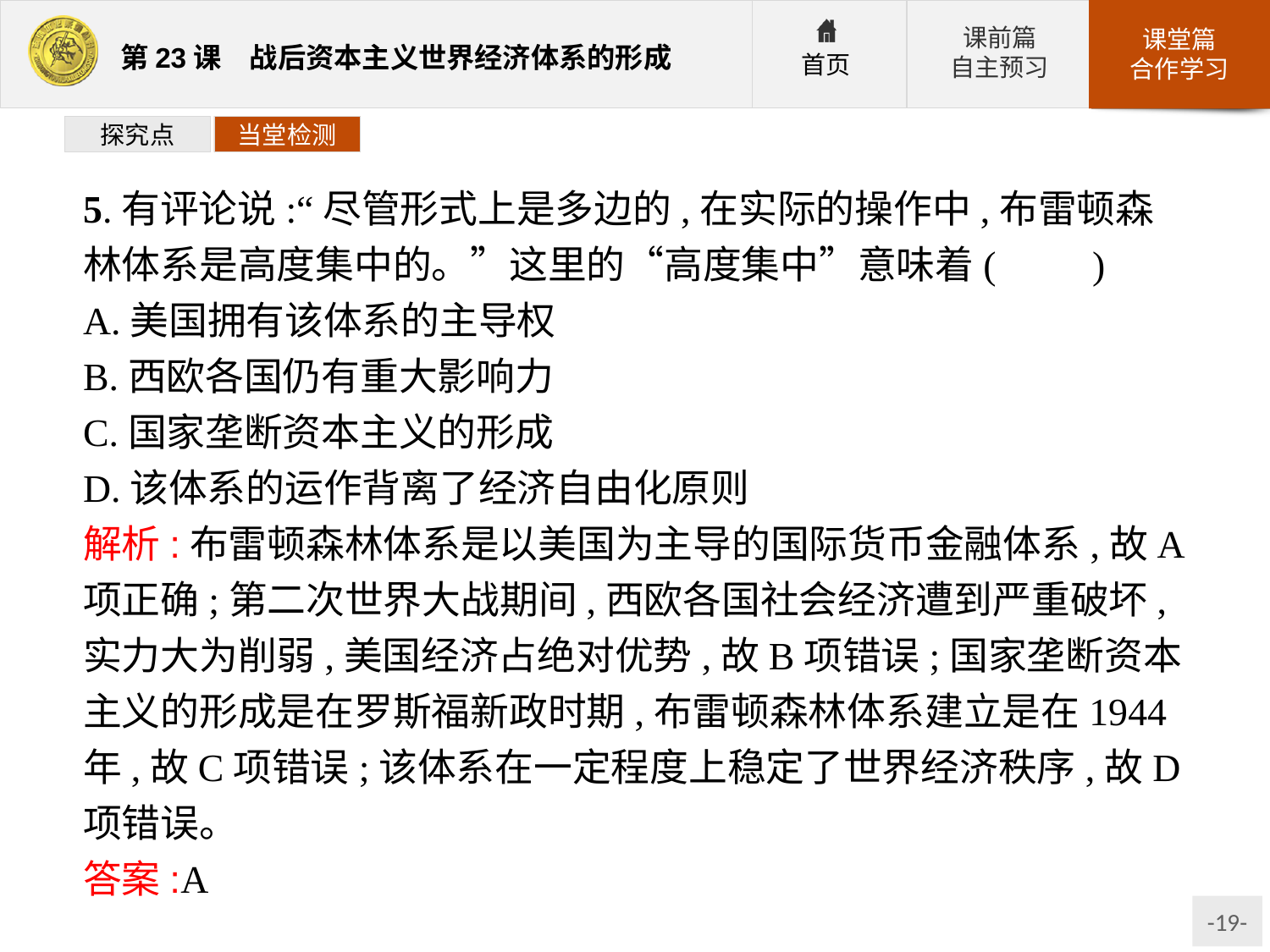

探究点
当堂检测
5.有评论说:“尽管形式上是多边的,在实际的操作中,布雷顿森林体系是高度集中的。”这里的“高度集中”意味着(　　)
A.美国拥有该体系的主导权
B.西欧各国仍有重大影响力
C.国家垄断资本主义的形成
D.该体系的运作背离了经济自由化原则
解析:布雷顿森林体系是以美国为主导的国际货币金融体系,故A项正确;第二次世界大战期间,西欧各国社会经济遭到严重破坏,实力大为削弱,美国经济占绝对优势,故B项错误;国家垄断资本主义的形成是在罗斯福新政时期,布雷顿森林体系建立是在1944年,故C项错误;该体系在一定程度上稳定了世界经济秩序,故D项错误。
答案:A